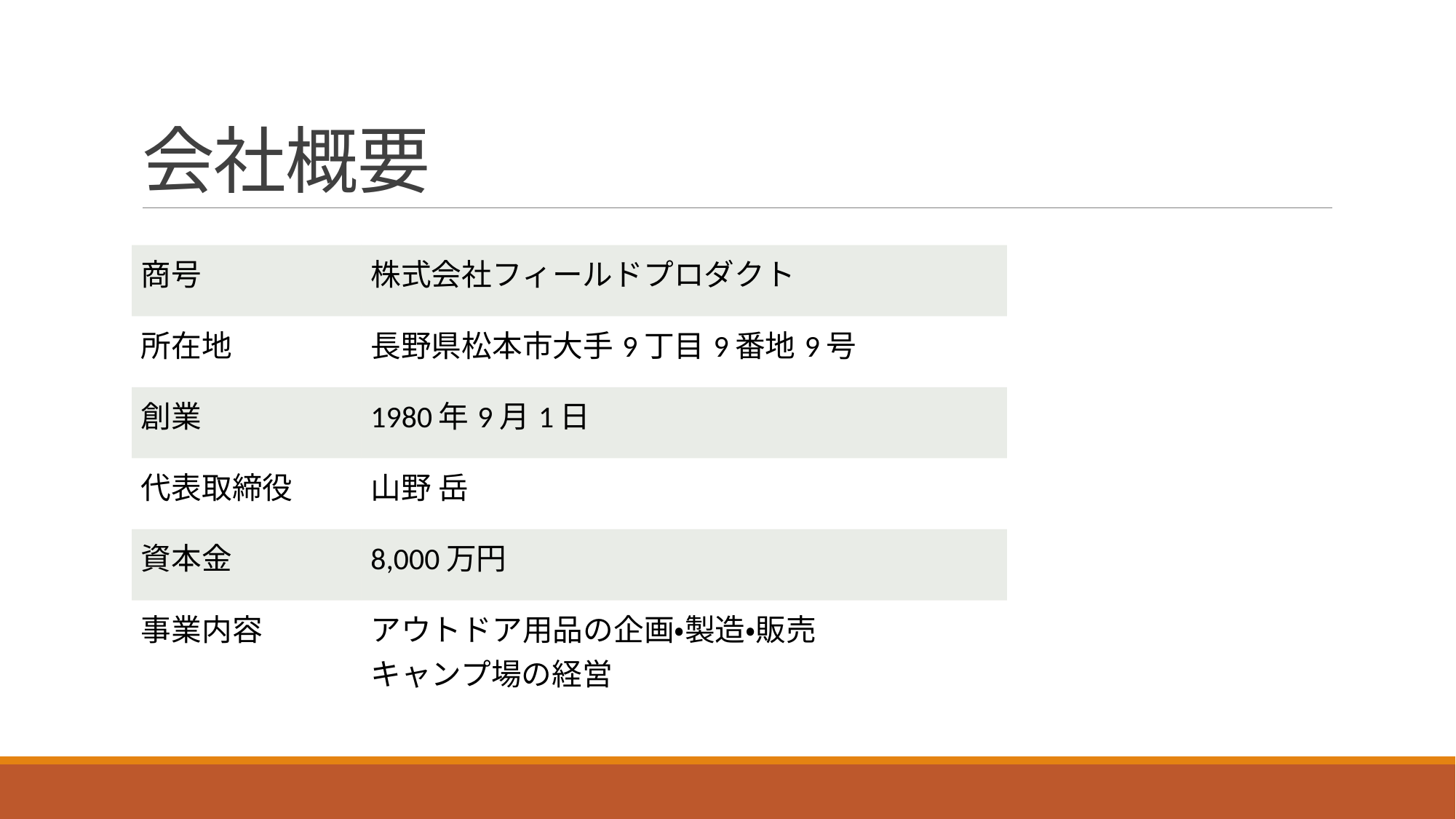

# 会社概要
| 商号 | 株式会社フィールドプロダクト |
| --- | --- |
| 所在地 | 長野県松本市大手9丁目9番地9号 |
| 創業 | 1980年9月1日 |
| 代表取締役 | 山野 岳 |
| 資本金 | 8,000万円 |
| 事業内容 | アウトドア用品の企画・製造・販売 キャンプ場の経営 |